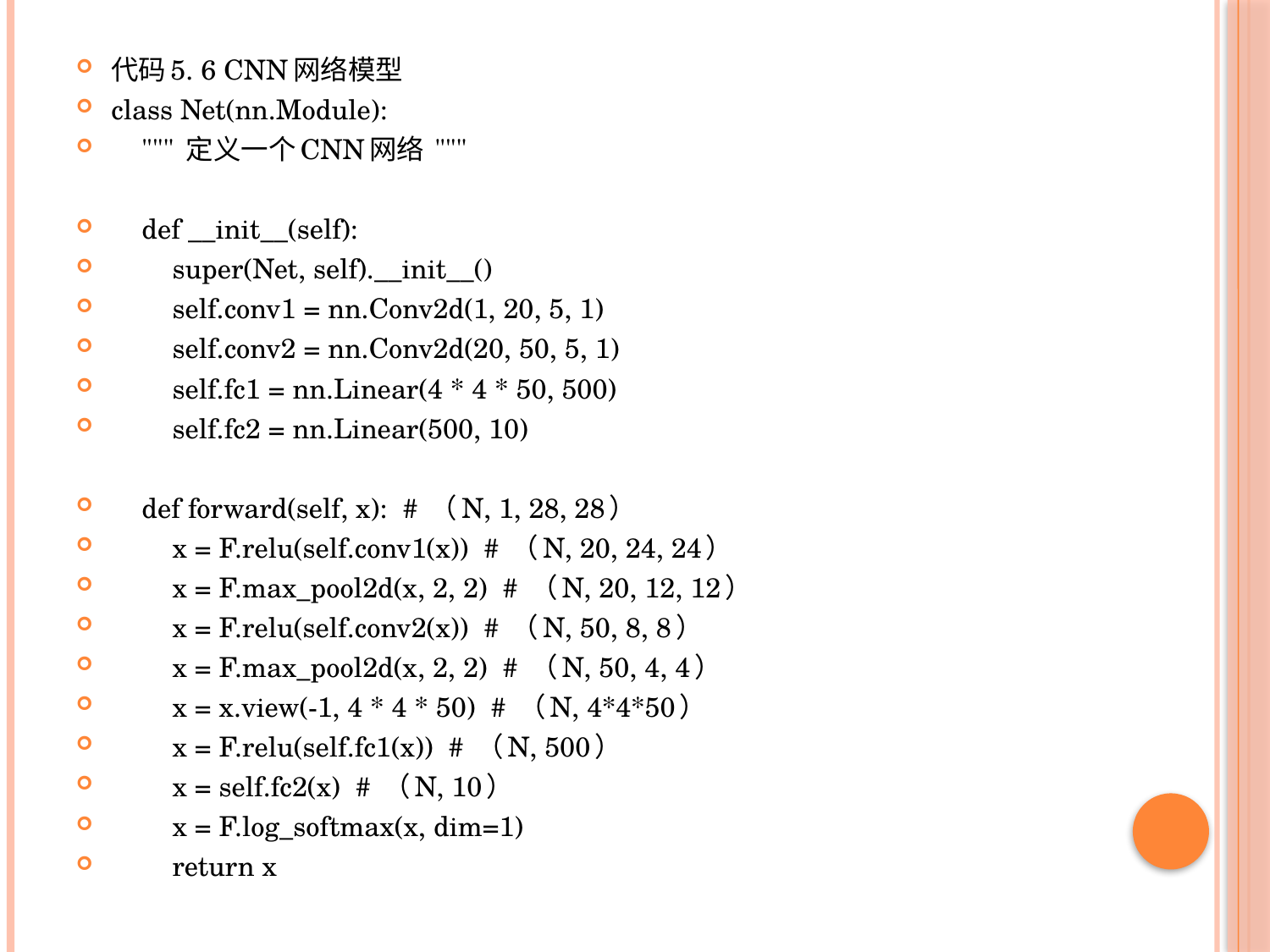

代码5. 6 CNN网络模型
class Net(nn.Module):
    """ 定义一个CNN网络 """

    def __init__(self):
        super(Net, self).__init__()
        self.conv1 = nn.Conv2d(1, 20, 5, 1)
        self.conv2 = nn.Conv2d(20, 50, 5, 1)
        self.fc1 = nn.Linear(4 * 4 * 50, 500)
        self.fc2 = nn.Linear(500, 10)

    def forward(self, x):  # （N, 1, 28, 28）
        x = F.relu(self.conv1(x))  # （N, 20, 24, 24）
        x = F.max_pool2d(x, 2, 2)  # （N, 20, 12, 12）
        x = F.relu(self.conv2(x))  # （N, 50, 8, 8）
        x = F.max_pool2d(x, 2, 2)  # （N, 50, 4, 4）
        x = x.view(-1, 4 * 4 * 50)  # （N, 4*4*50）
        x = F.relu(self.fc1(x))  # （N, 500）
        x = self.fc2(x)  # （N, 10）
        x = F.log_softmax(x, dim=1)
        return x